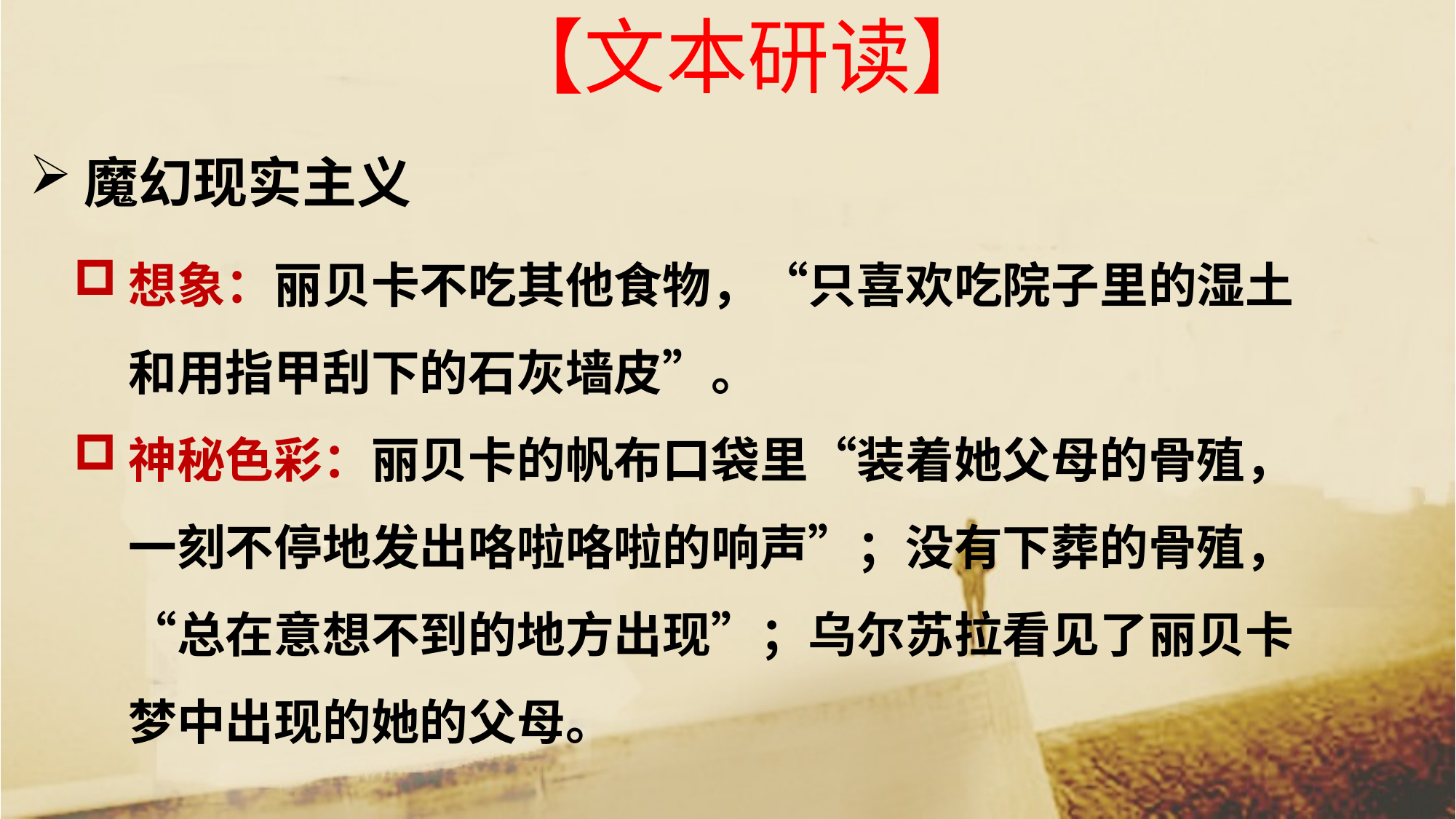

【文本研读】

魔幻现实主义
想象：丽贝卡不吃其他食物，“只喜欢吃院子里的湿土和用指甲刮下的石灰墙皮”。
神秘色彩：丽贝卡的帆布口袋里“装着她父母的骨殖，一刻不停地发出咯啦咯啦的响声”；没有下葬的骨殖，“总在意想不到的地方出现”；乌尔苏拉看见了丽贝卡梦中出现的她的父母。